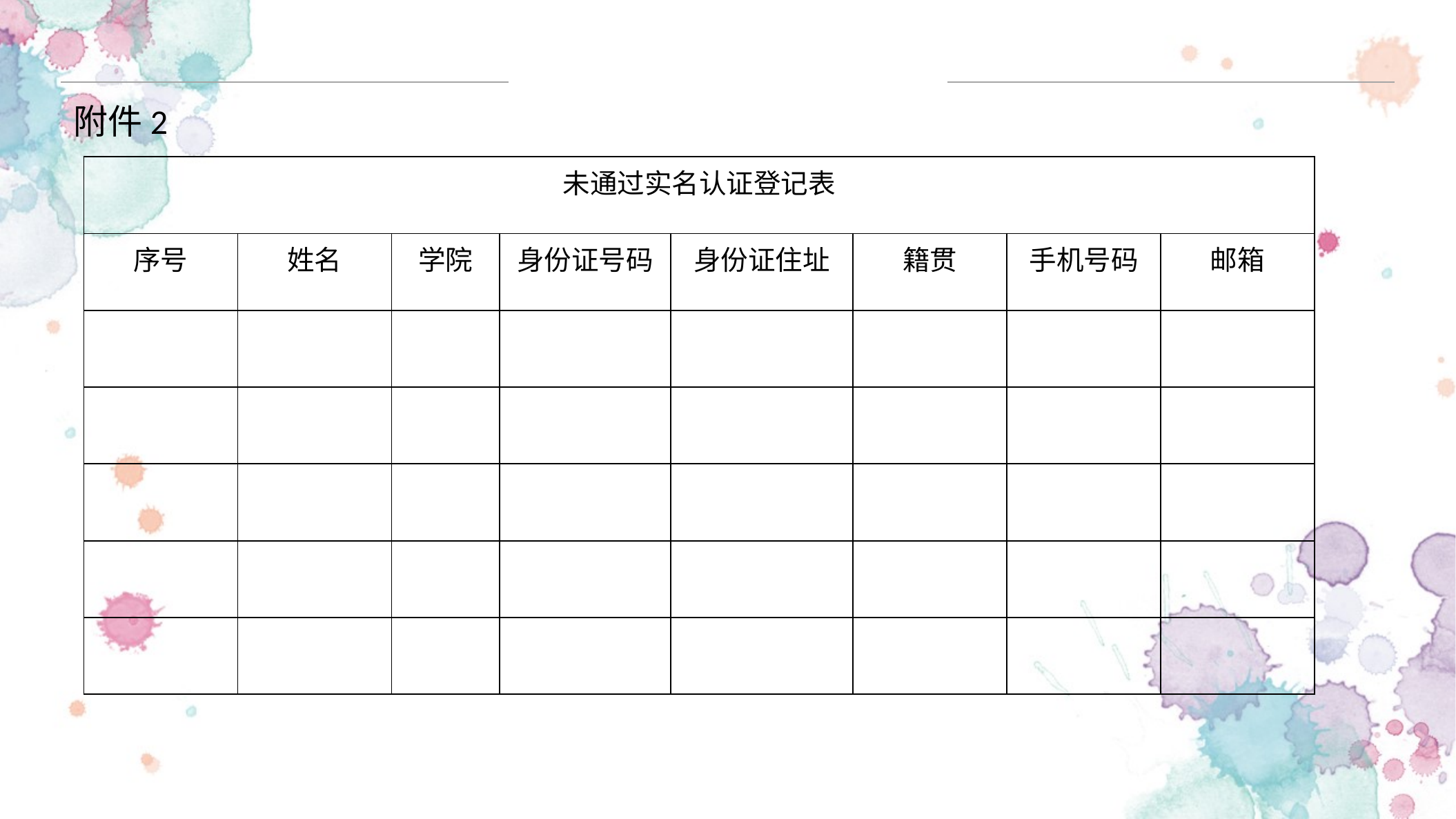

附件2

| 未通过实名认证登记表 |  |  |  |  |  |  |  |
| --- | --- | --- | --- | --- | --- | --- | --- |
| 序号 | 姓名 | 学院 | 身份证号码 | 身份证住址 | 籍贯 | 手机号码 | 邮箱 |
|  |  |  |  |  |  |  |  |
|  |  |  |  |  |  |  |  |
|  |  |  |  |  |  |  |  |
|  |  |  |  |  |  |  |  |
|  |  |  |  |  |  |  |  |